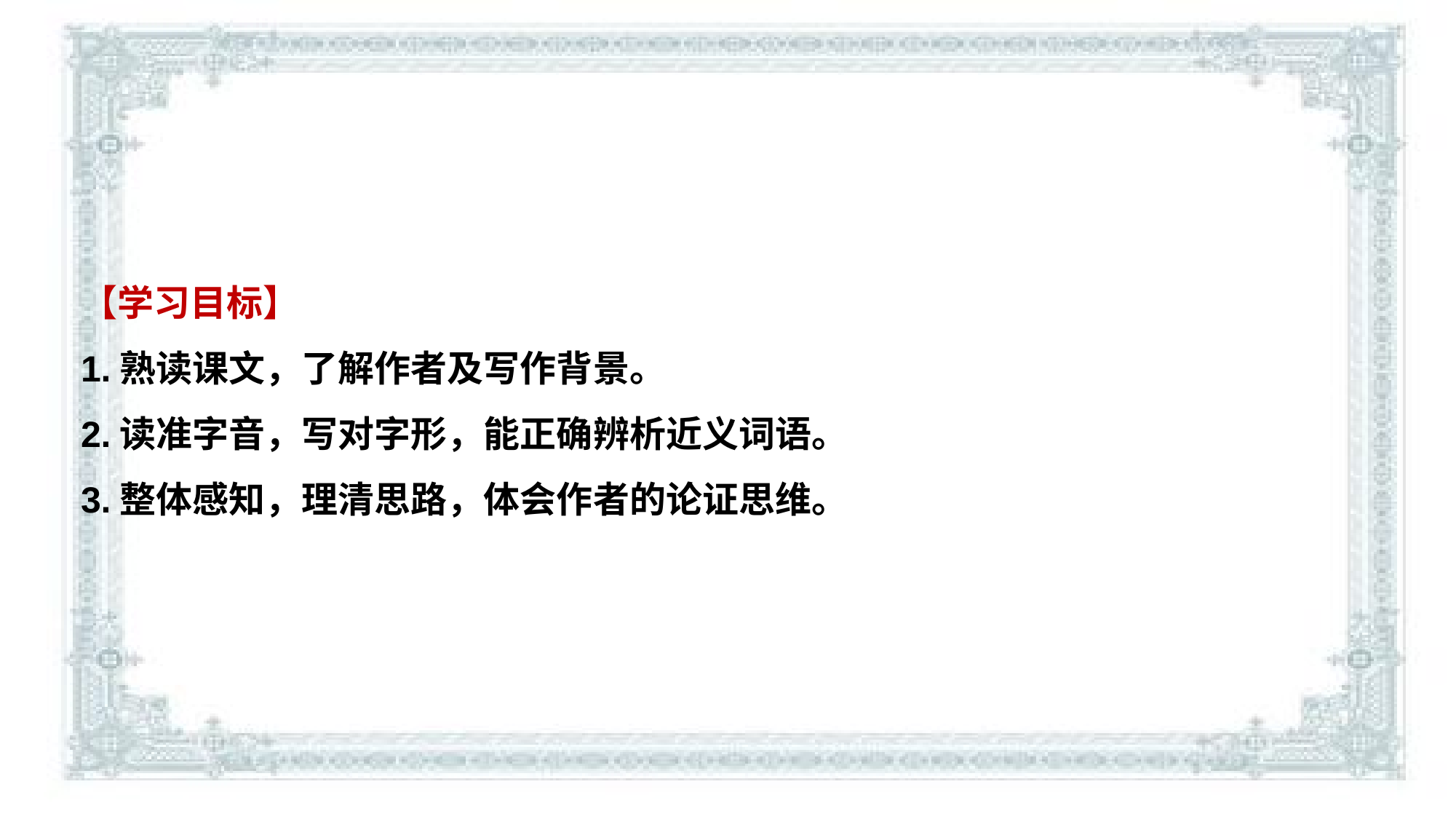

【学习目标】
1.熟读课文，了解作者及写作背景。
2.读准字音，写对字形，能正确辨析近义词语。
3.整体感知，理清思路，体会作者的论证思维。